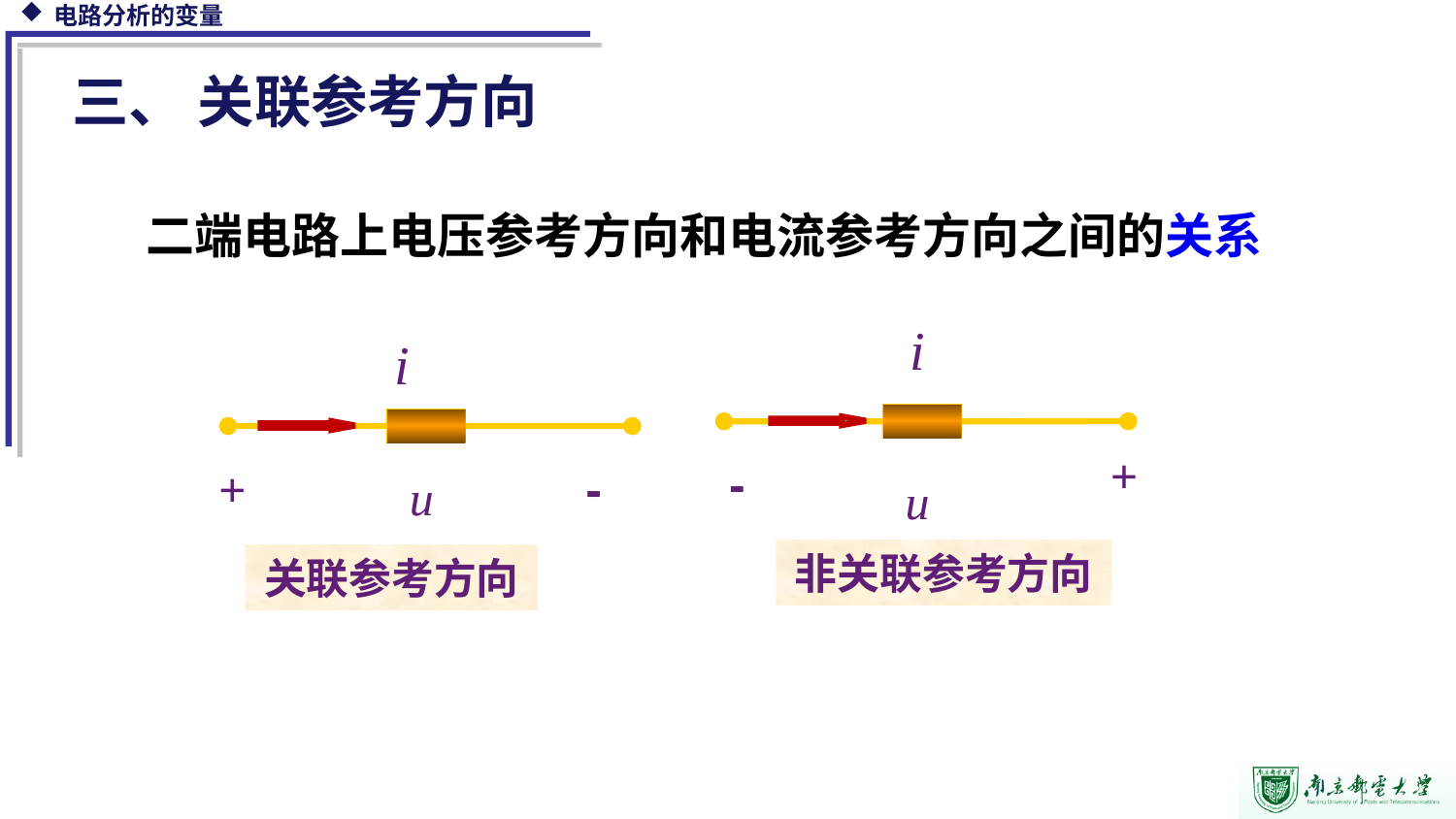

三、 关联参考方向
二端电路上电压参考方向和电流参考方向之间的关系
i
i

+
-
+
-
u
u
非关联参考方向
关联参考方向